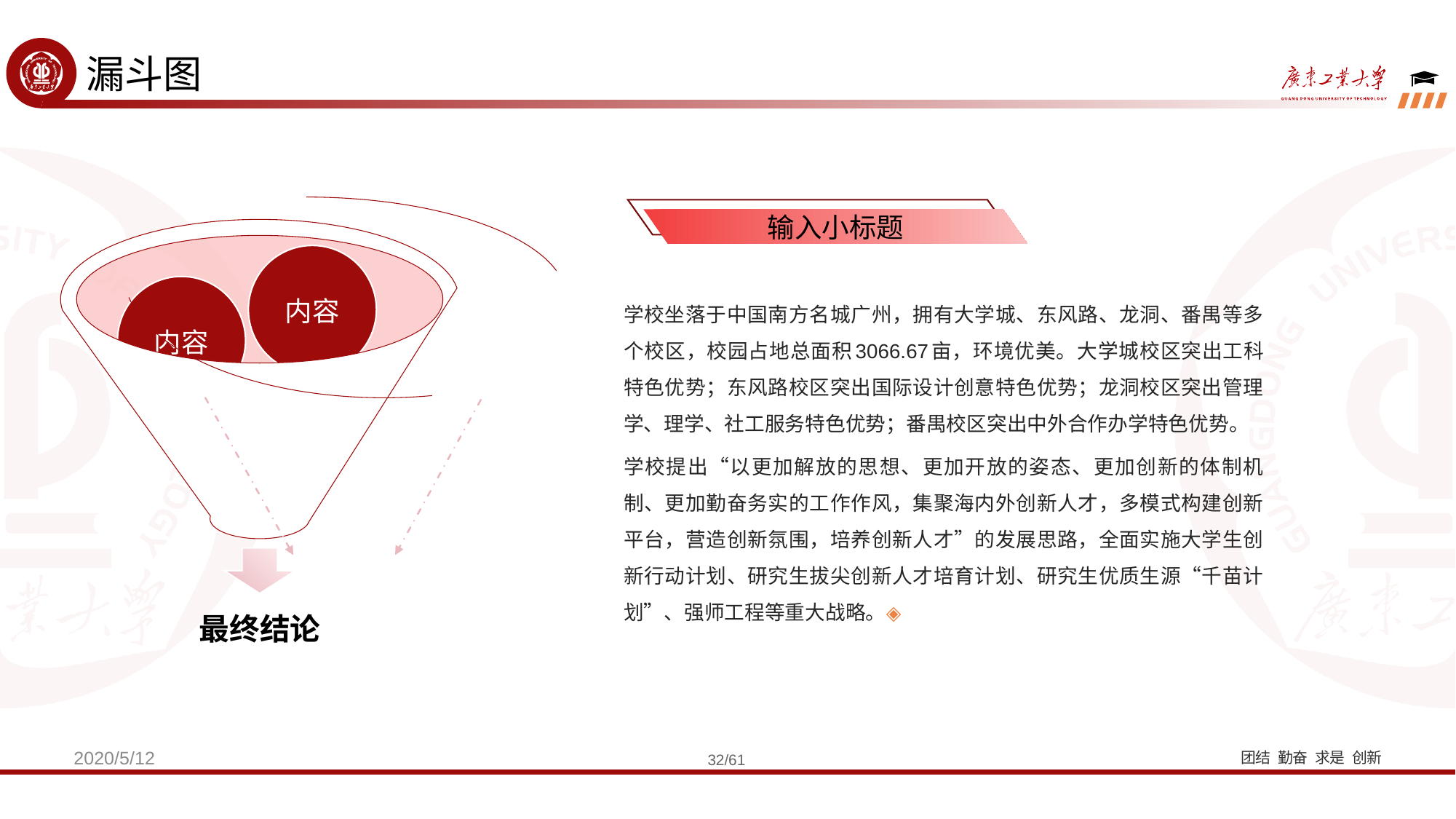

漏斗图

输入小标题
内容
内容
内容
最终结论
学校坐落于中国南方名城广州，拥有大学城、东风路、龙洞、番禺等多个校区，校园占地总面积3066.67亩，环境优美。大学城校区突出工科特色优势；东风路校区突出国际设计创意特色优势；龙洞校区突出管理学、理学、社工服务特色优势；番禺校区突出中外合作办学特色优势。
学校提出“以更加解放的思想、更加开放的姿态、更加创新的体制机制、更加勤奋务实的工作作风，集聚海内外创新人才，多模式构建创新平台，营造创新氛围，培养创新人才”的发展思路，全面实施大学生创新行动计划、研究生拔尖创新人才培育计划、研究生优质生源“千苗计划”、强师工程等重大战略。◈